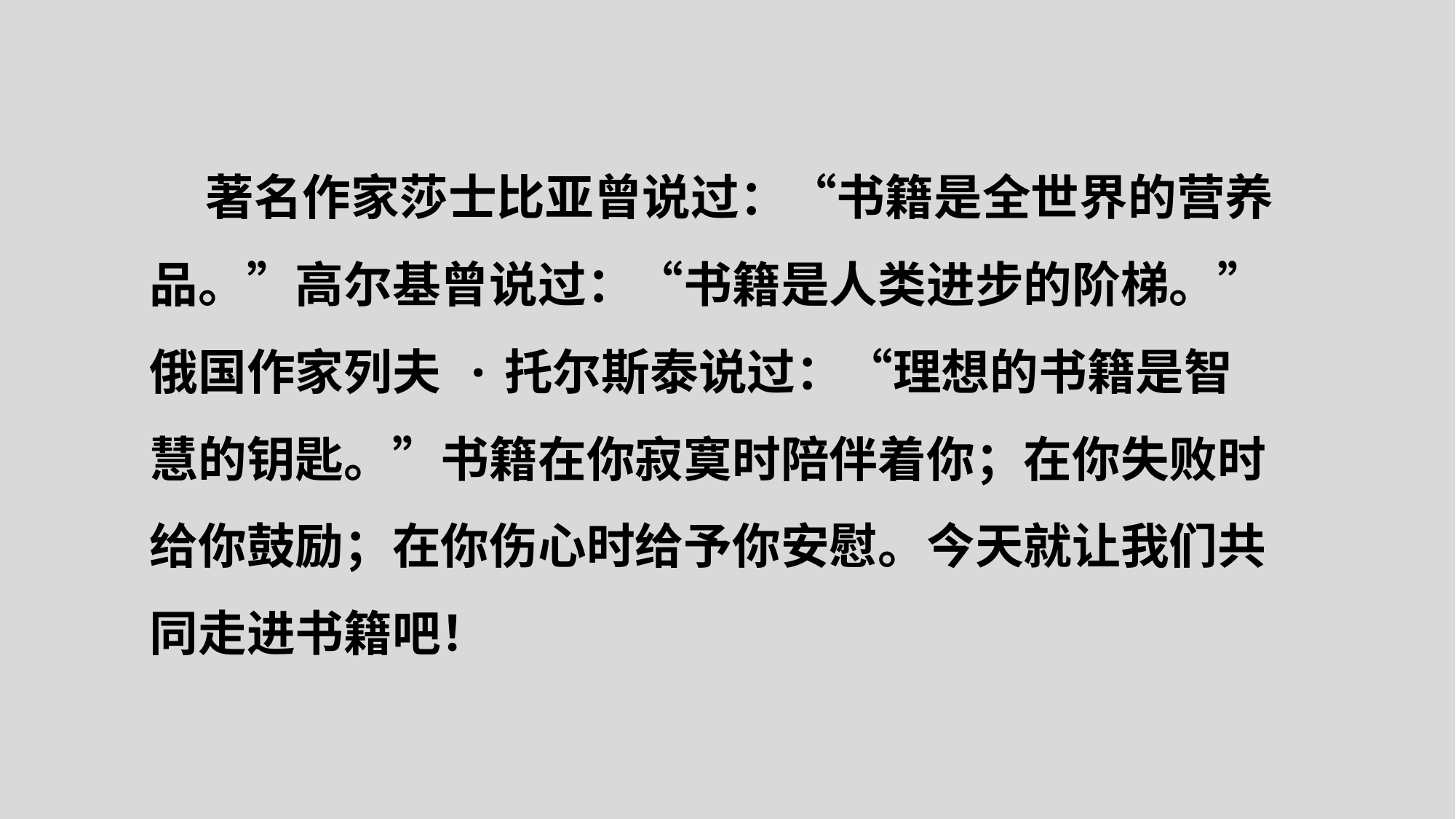

著名作家莎士比亚曾说过：“书籍是全世界的营养品。”高尔基曾说过：“书籍是人类进步的阶梯。”俄国作家列夫 ·托尔斯泰说过：“理想的书籍是智慧的钥匙。”书籍在你寂寞时陪伴着你；在你失败时给你鼓励；在你伤心时给予你安慰。今天就让我们共同走进书籍吧！